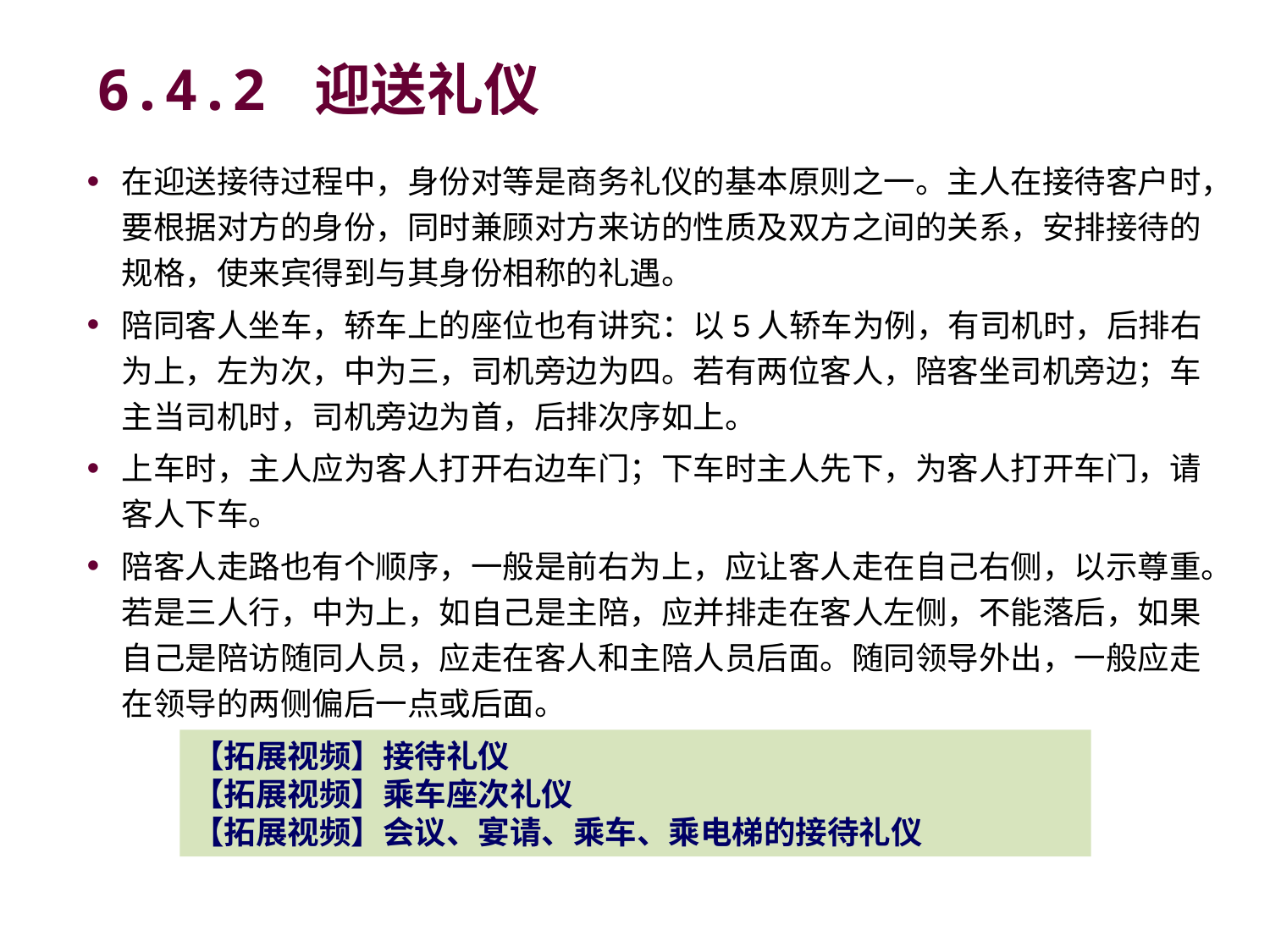

# 6.4.2 迎送礼仪
在迎送接待过程中，身份对等是商务礼仪的基本原则之一。主人在接待客户时，要根据对方的身份，同时兼顾对方来访的性质及双方之间的关系，安排接待的规格，使来宾得到与其身份相称的礼遇。
陪同客人坐车，轿车上的座位也有讲究：以5人轿车为例，有司机时，后排右为上，左为次，中为三，司机旁边为四。若有两位客人，陪客坐司机旁边；车主当司机时，司机旁边为首，后排次序如上。
上车时，主人应为客人打开右边车门；下车时主人先下，为客人打开车门，请客人下车。
陪客人走路也有个顺序，一般是前右为上，应让客人走在自己右侧，以示尊重。若是三人行，中为上，如自己是主陪，应并排走在客人左侧，不能落后，如果自己是陪访随同人员，应走在客人和主陪人员后面。随同领导外出，一般应走在领导的两侧偏后一点或后面。

【拓展视频】接待礼仪
【拓展视频】乘车座次礼仪
【拓展视频】会议、宴请、乘车、乘电梯的接待礼仪